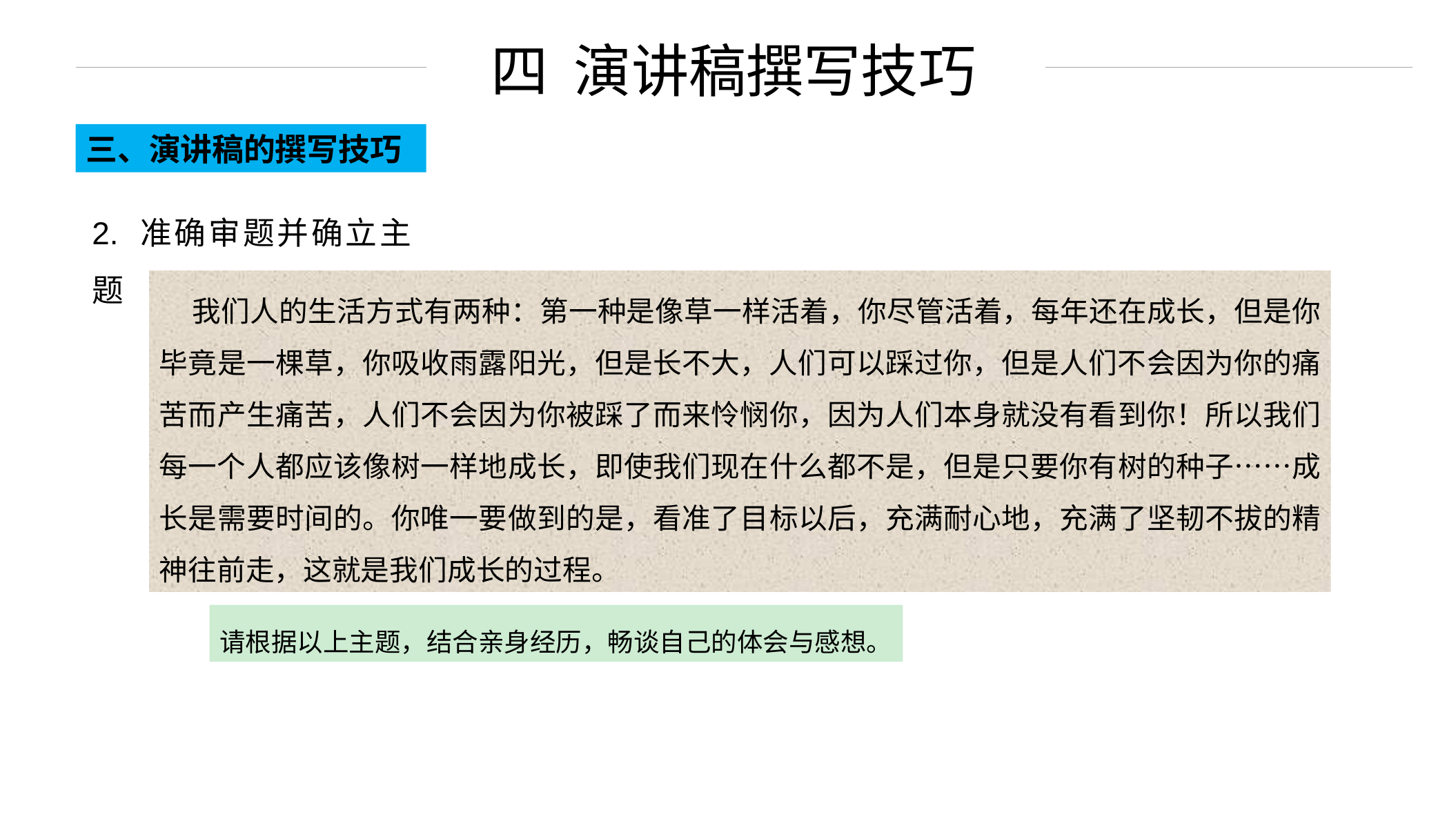

四  演讲稿撰写技巧
三、演讲稿的撰写技巧
2. 准确审题并确立主题
    我们人的生活方式有两种：第一种是像草一样活着，你尽管活着，每年还在成长，但是你毕竟是一棵草，你吸收雨露阳光，但是长不大，人们可以踩过你，但是人们不会因为你的痛苦而产生痛苦，人们不会因为你被踩了而来怜悯你，因为人们本身就没有看到你！所以我们每一个人都应该像树一样地成长，即使我们现在什么都不是，但是只要你有树的种子⋯⋯成长是需要时间的。你唯一要做到的是，看准了目标以后，充满耐心地，充满了坚韧不拔的精神往前走，这就是我们成长的过程。
请根据以上主题，结合亲身经历，畅谈自己的体会与感想。